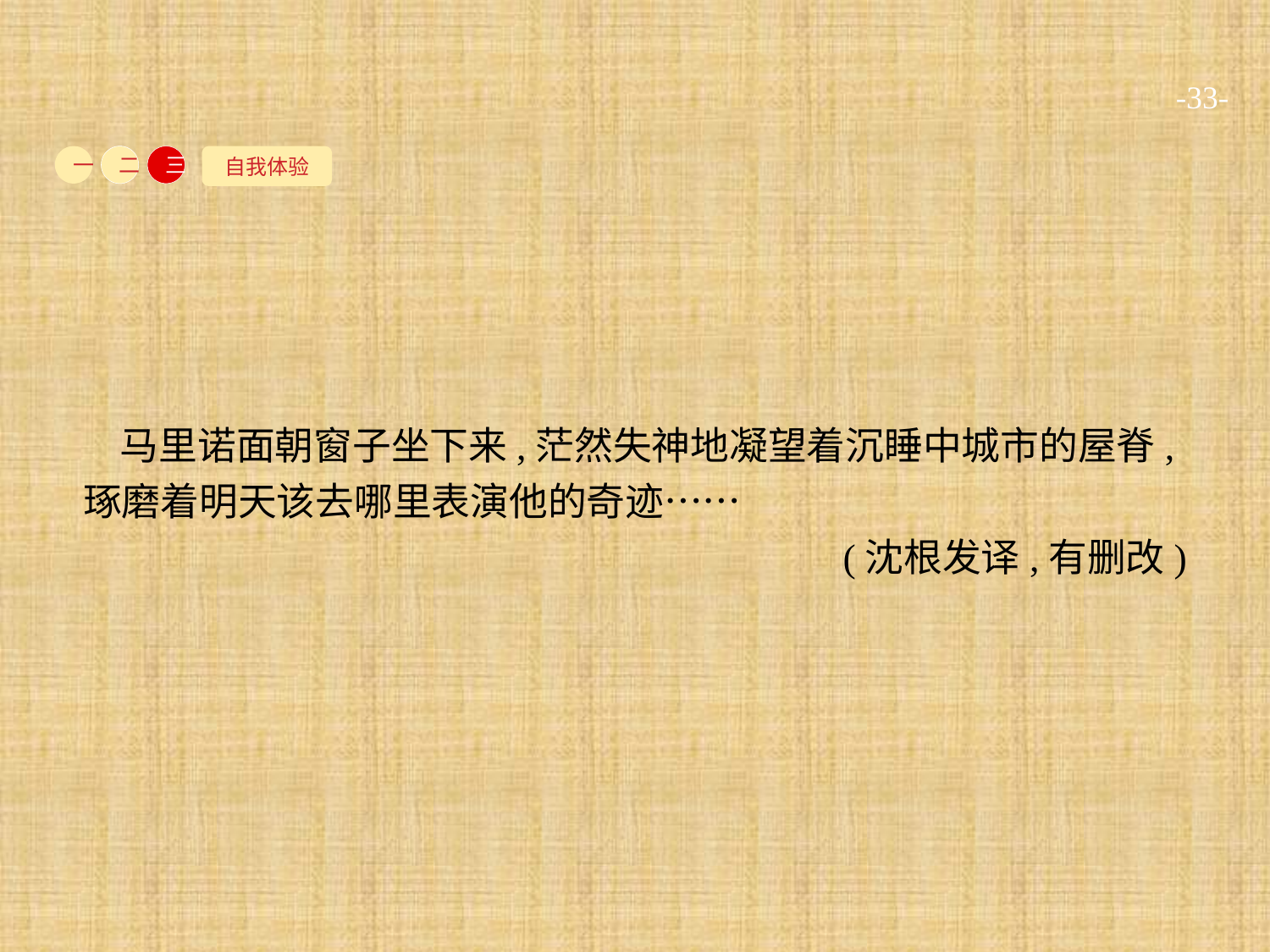

-33-
自我体验
一
二
三
马里诺面朝窗子坐下来,茫然失神地凝望着沉睡中城市的屋脊,琢磨着明天该去哪里表演他的奇迹……
(沈根发译,有删改)